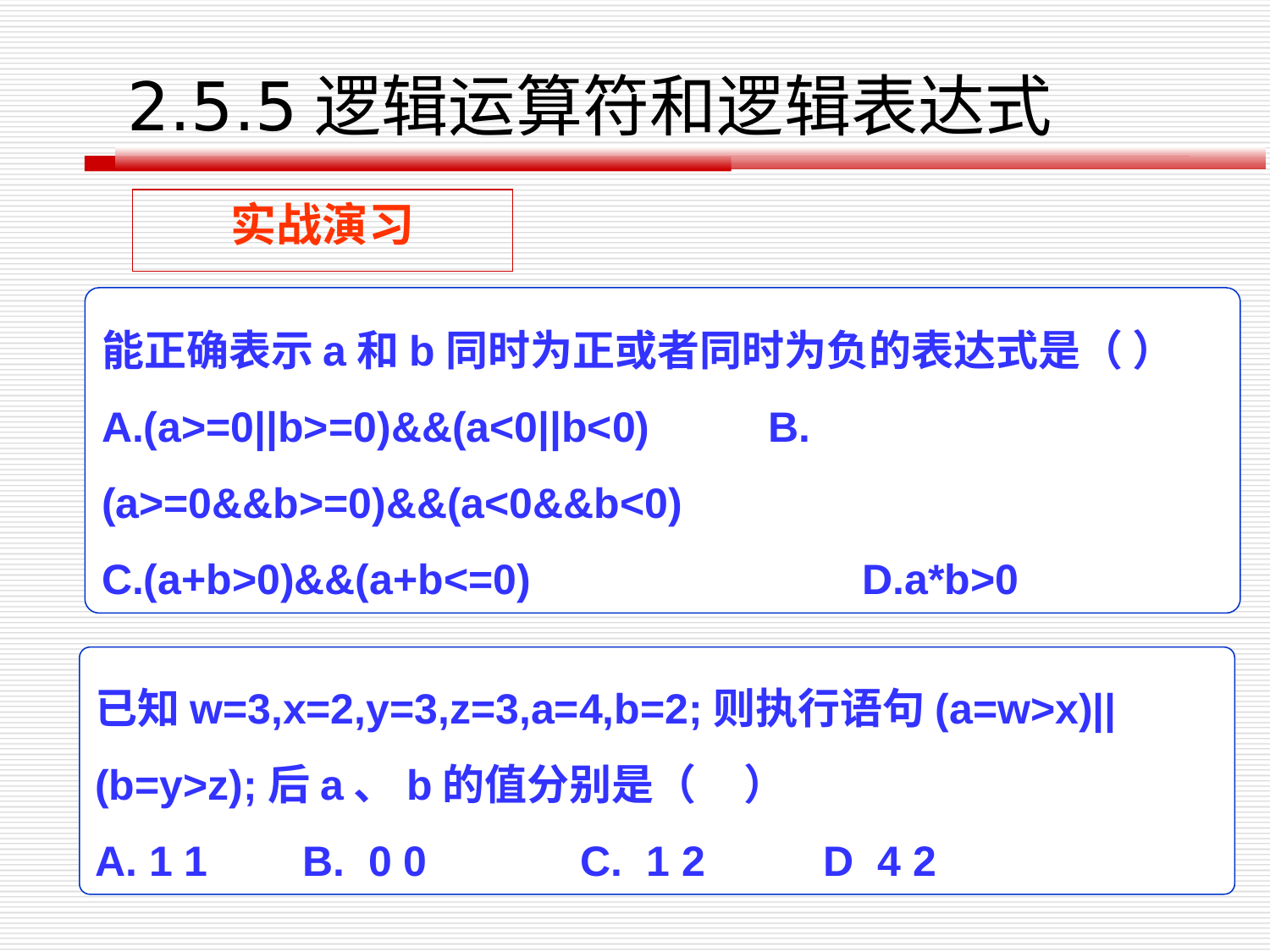

2.5.5逻辑运算符和逻辑表达式

实战演习

能正确表示a和b同时为正或者同时为负的表达式是（ ）
A.(a>=0||b>=0)&&(a<0||b<0)          B.(a>=0&&b>=0)&&(a<0&&b<0)
C.(a+b>0)&&(a+b<=0)                            D.a*b>0
已知w=3,x=2,y=3,z=3,a=4,b=2;则执行语句(a=w>x)||(b=y>z);后a、b的值分别是（     ）
A. 1 1        B.  0 0             C.  1 2          D  4 2